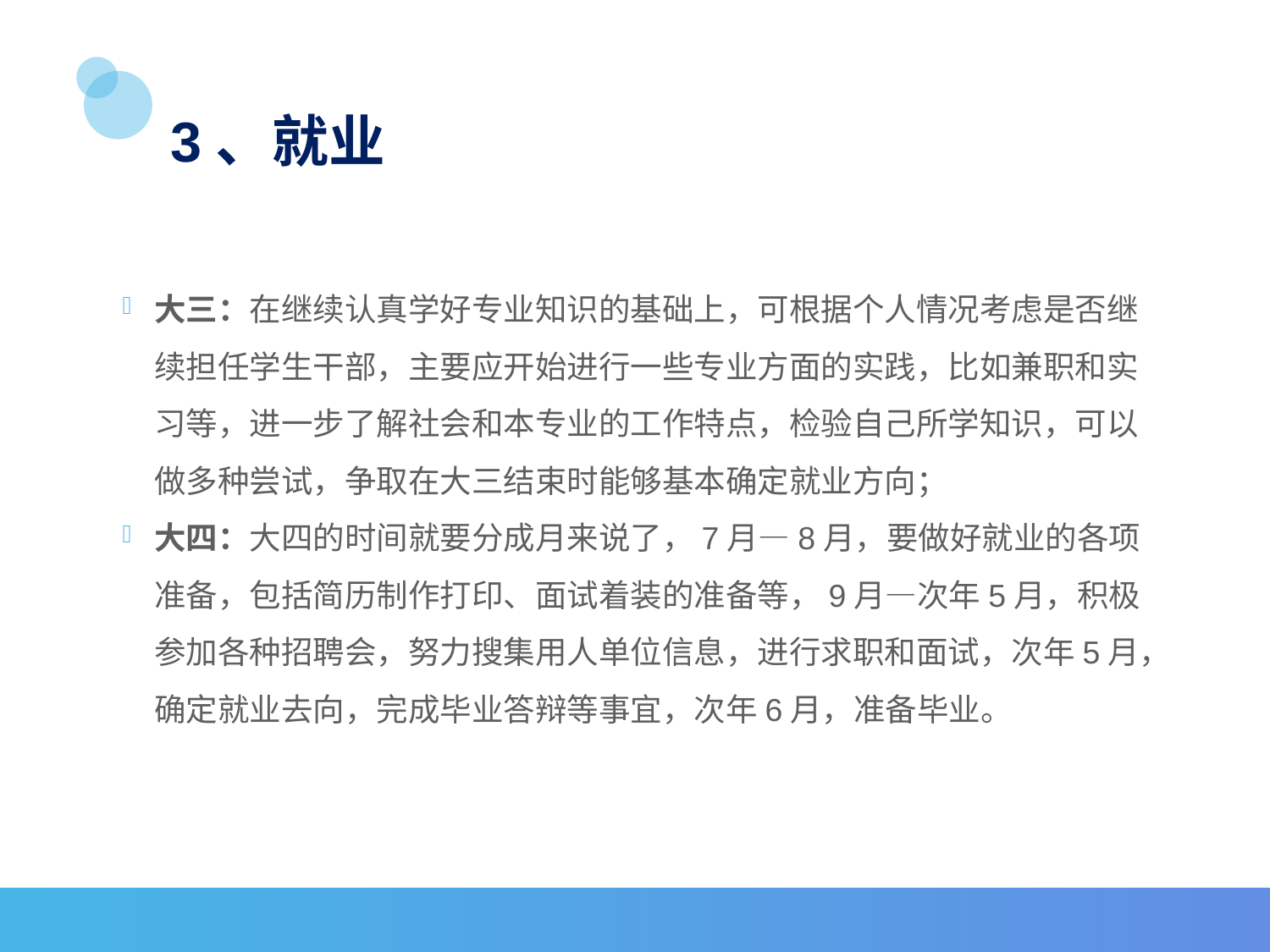

# 3、就业
大三：在继续认真学好专业知识的基础上，可根据个人情况考虑是否继续担任学生干部，主要应开始进行一些专业方面的实践，比如兼职和实习等，进一步了解社会和本专业的工作特点，检验自己所学知识，可以做多种尝试，争取在大三结束时能够基本确定就业方向；
大四：大四的时间就要分成月来说了，7月—8月，要做好就业的各项准备，包括简历制作打印、面试着装的准备等，9月—次年5月，积极参加各种招聘会，努力搜集用人单位信息，进行求职和面试，次年5月，确定就业去向，完成毕业答辩等事宜，次年6月，准备毕业。